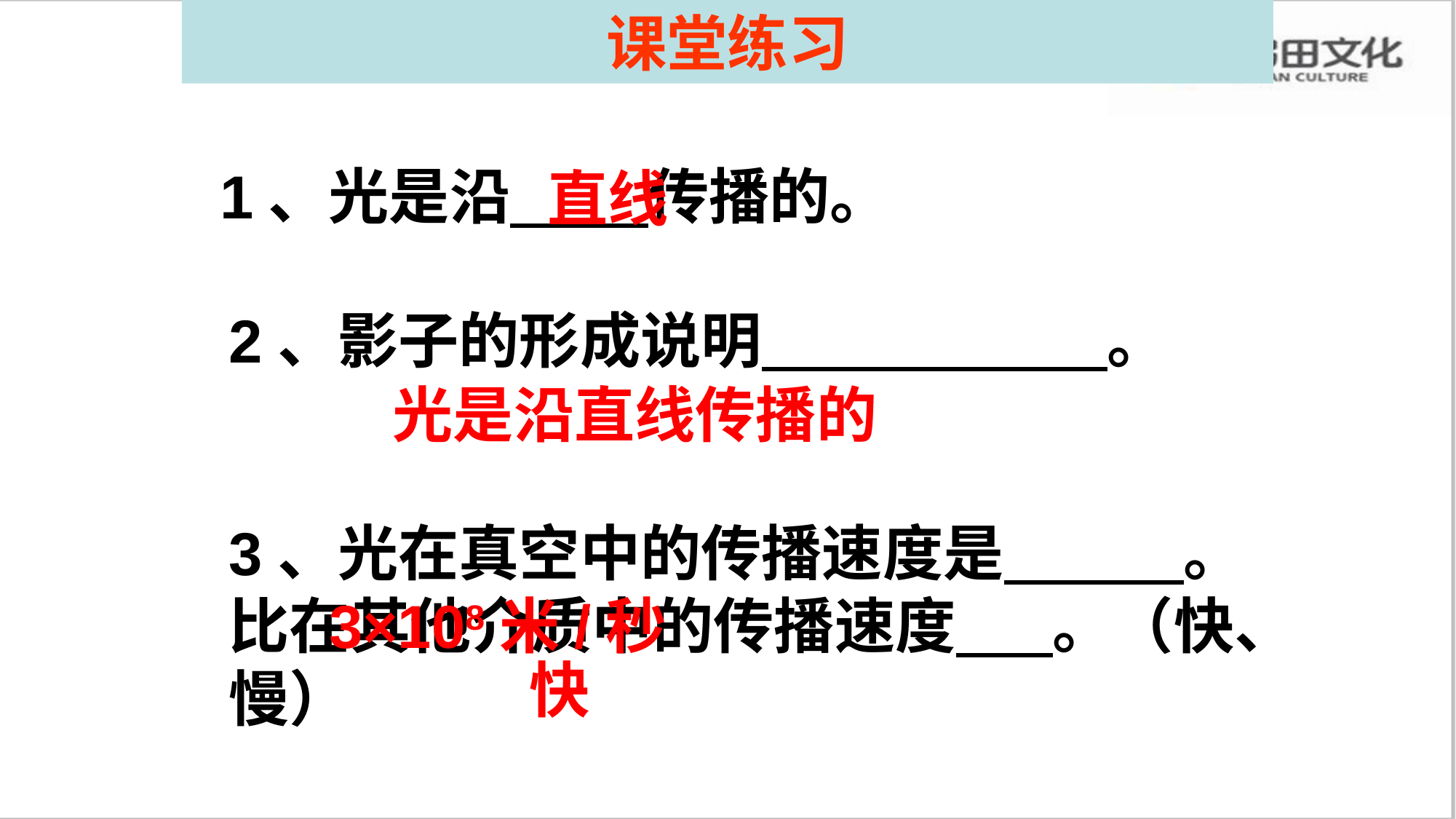

课堂练习
1、光是沿          传播的。
直线
2、影子的形成说明                         。
光是沿直线传播的
3、光在真空中的传播速度是             。比在其他介质中的传播速度       。（快、慢）
3×108米/秒
快